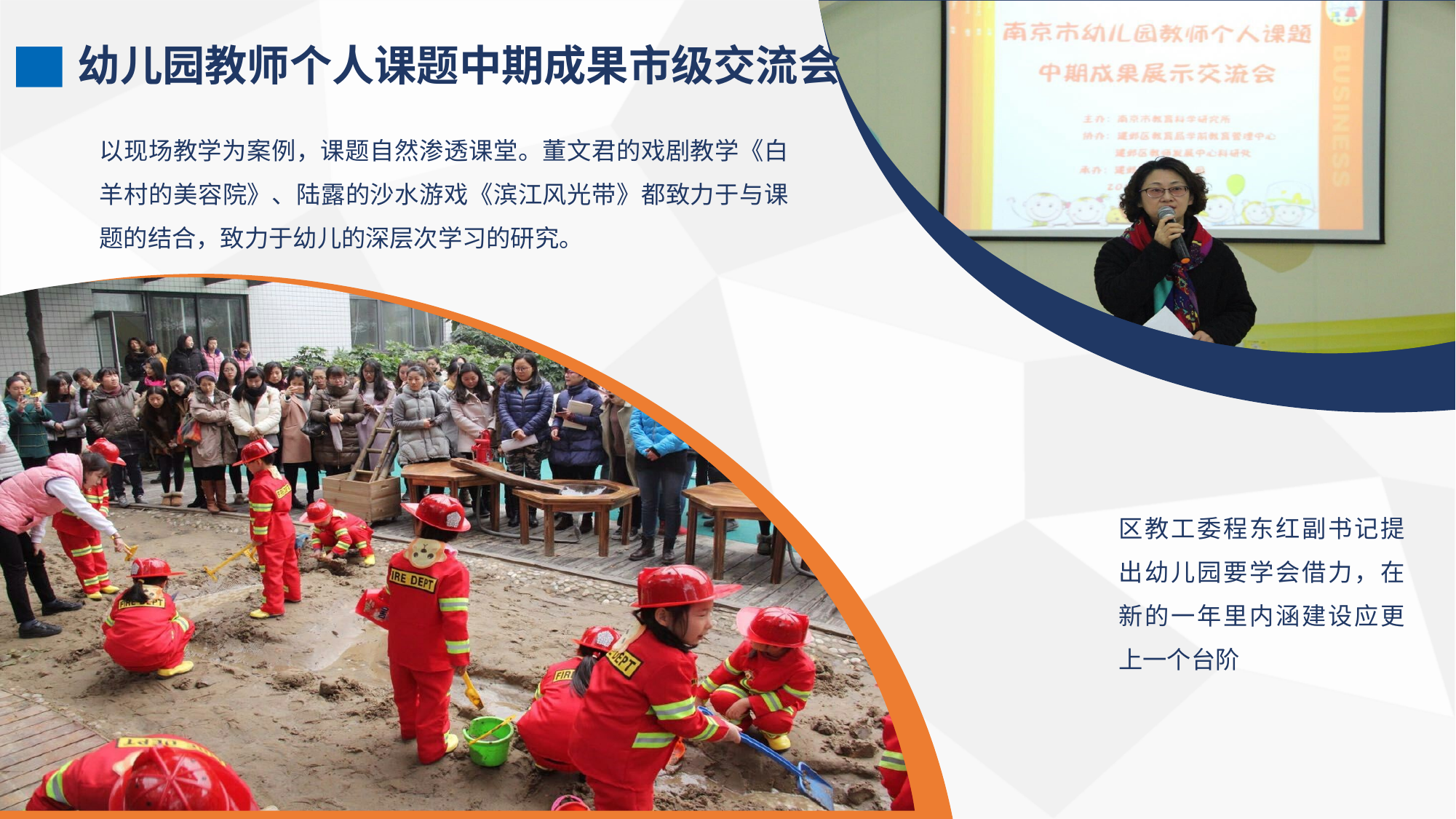

幼儿园教师个人课题中期成果市级交流会

以现场教学为案例，课题自然渗透课堂。董文君的戏剧教学《白羊村的美容院》、陆露的沙水游戏《滨江风光带》都致力于与课题的结合，致力于幼儿的深层次学习的研究。

区教工委程东红副书记提出幼儿园要学会借力，在新的一年里内涵建设应更上一个台阶